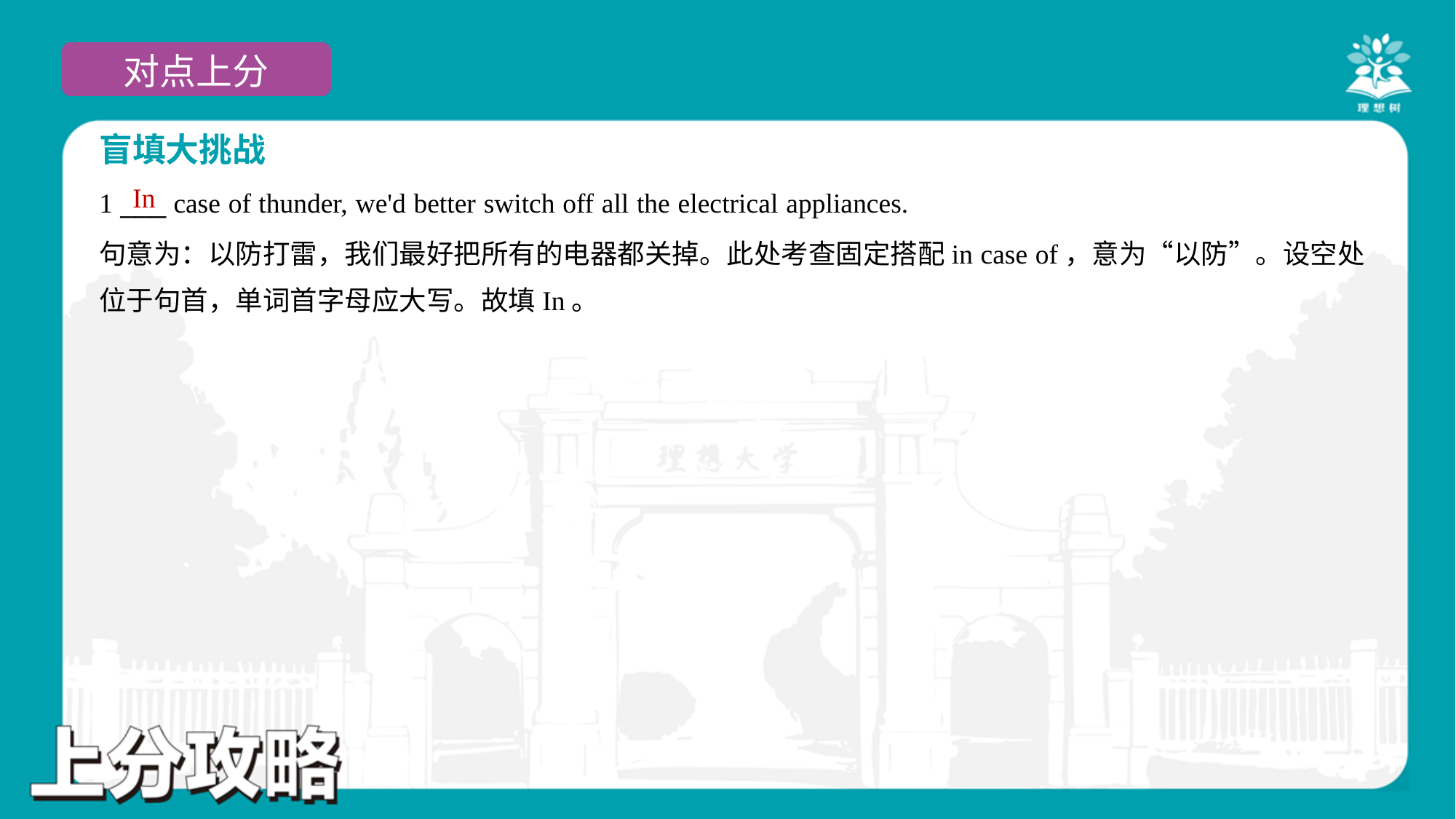

盲填大挑战
In
1 ___ case of thunder, we'd better switch off all the electrical appliances.
句意为：以防打雷，我们最好把所有的电器都关掉。此处考查固定搭配in case of，意为“以防”。设空处
位于句首，单词首字母应大写。故填In。